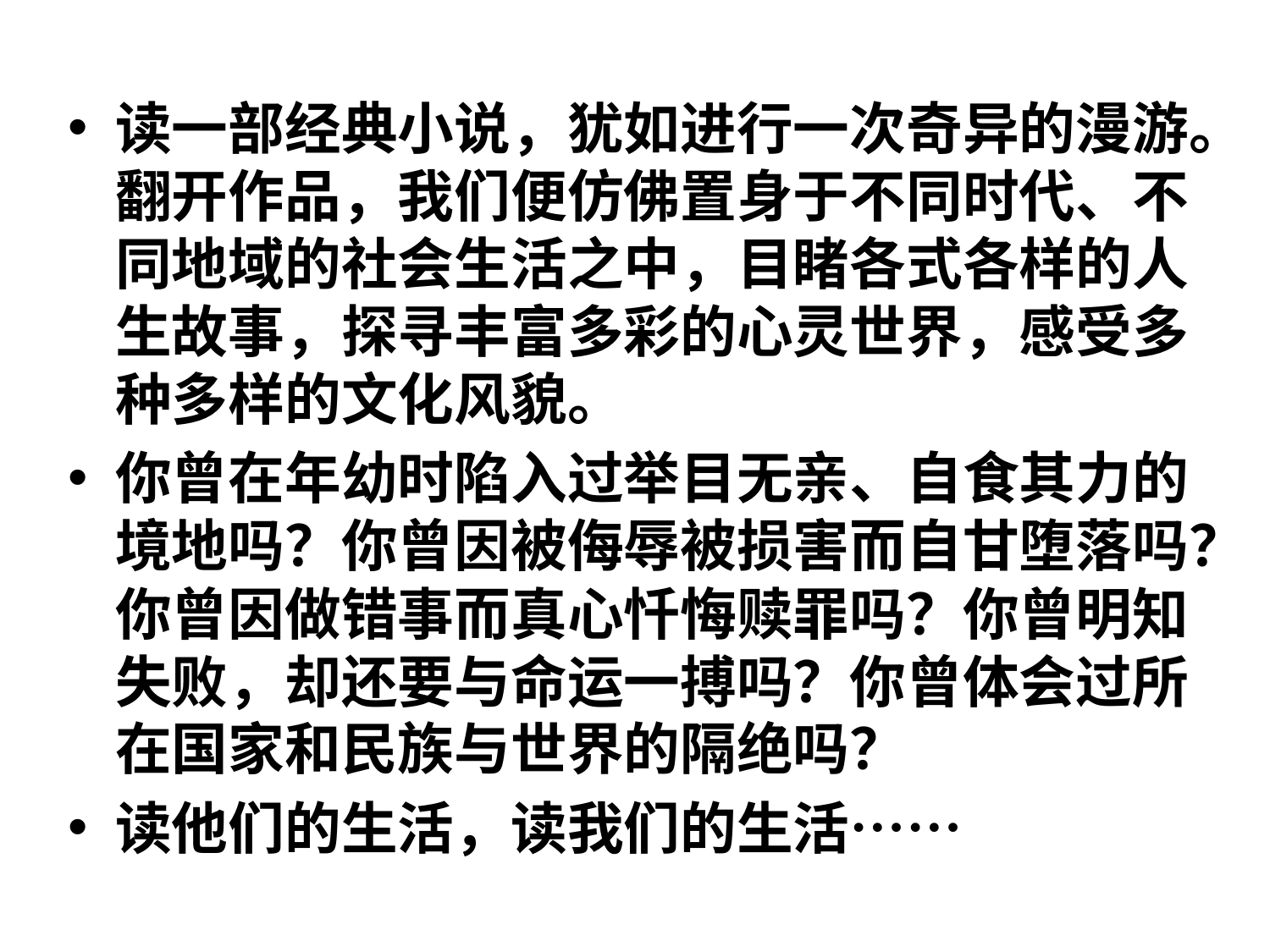

读一部经典小说，犹如进行一次奇异的漫游。翻开作品，我们便仿佛置身于不同时代、不同地域的社会生活之中，目睹各式各样的人生故事，探寻丰富多彩的心灵世界，感受多种多样的文化风貌。
你曾在年幼时陷入过举目无亲、自食其力的境地吗？你曾因被侮辱被损害而自甘堕落吗？你曾因做错事而真心忏悔赎罪吗？你曾明知失败，却还要与命运一搏吗？你曾体会过所在国家和民族与世界的隔绝吗？
读他们的生活，读我们的生活……